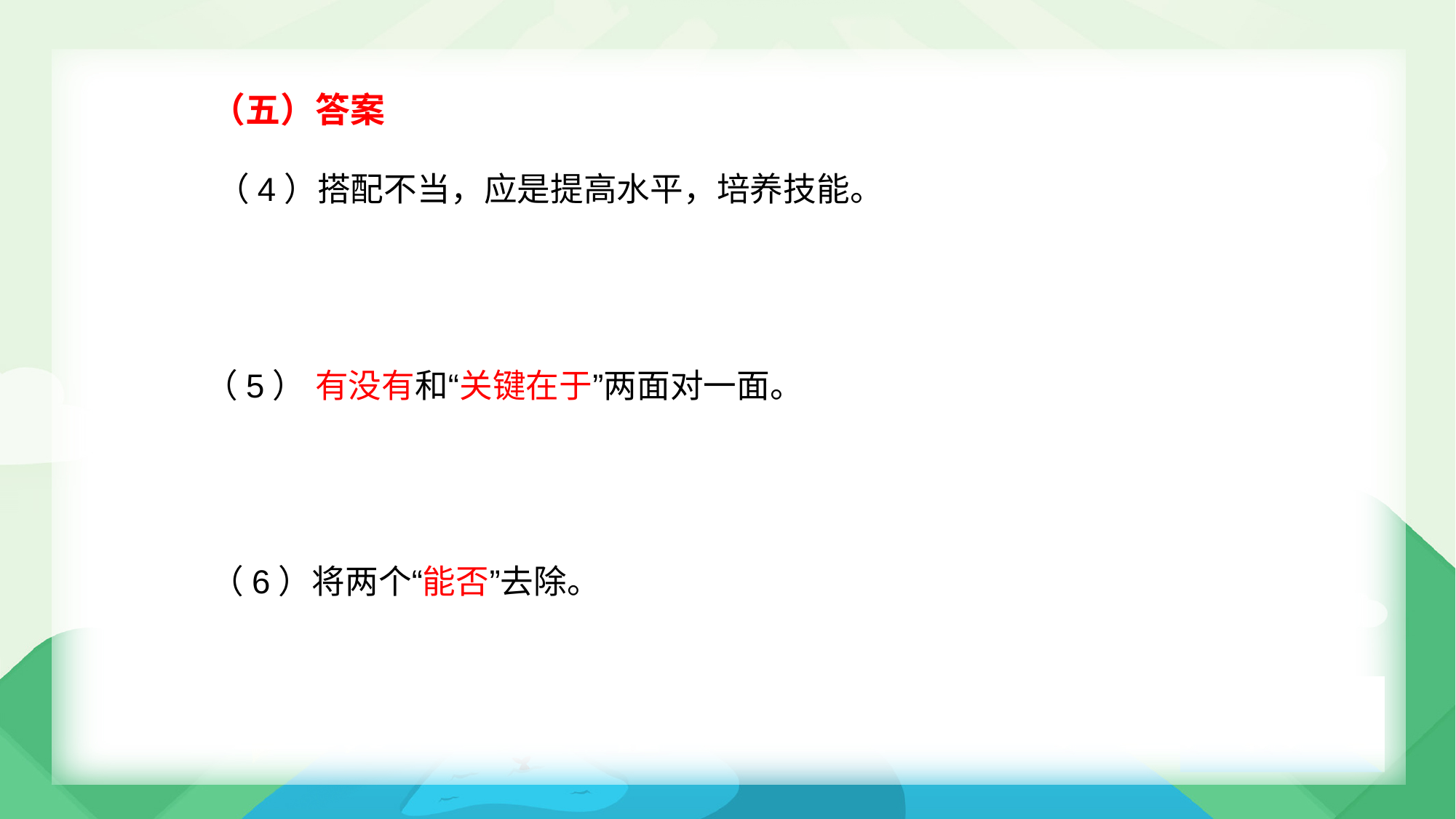

（五）答案
（4）搭配不当，应是提高水平，培养技能。
（5） 有没有和“关键在于”两面对一面。
（6）将两个“能否”去除。